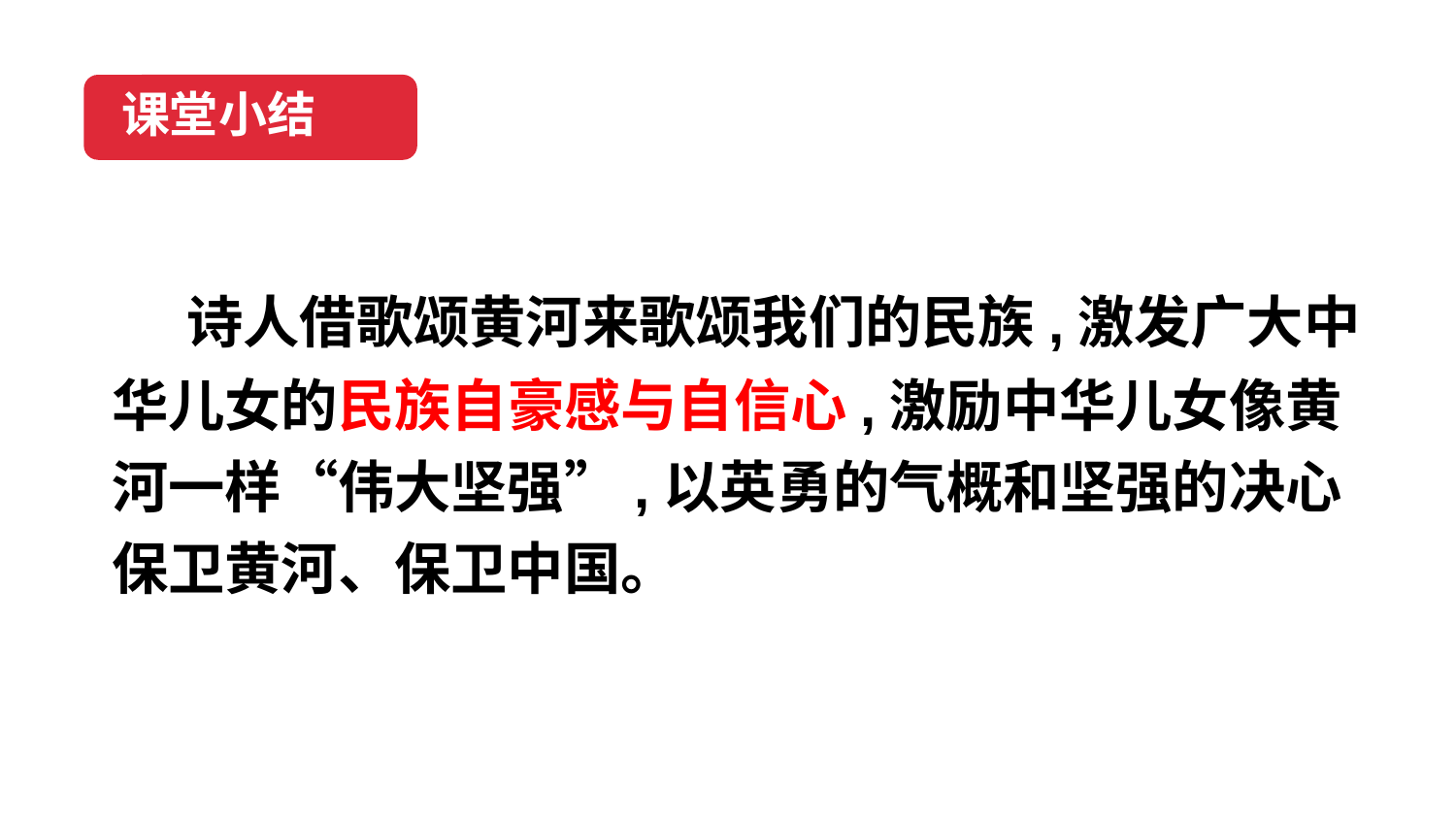

课堂小结
    诗人借歌颂黄河来歌颂我们的民族,激发广大中华儿女的民族自豪感与自信心,激励中华儿女像黄河一样“伟大坚强”,以英勇的气概和坚强的决心保卫黄河、保卫中国。